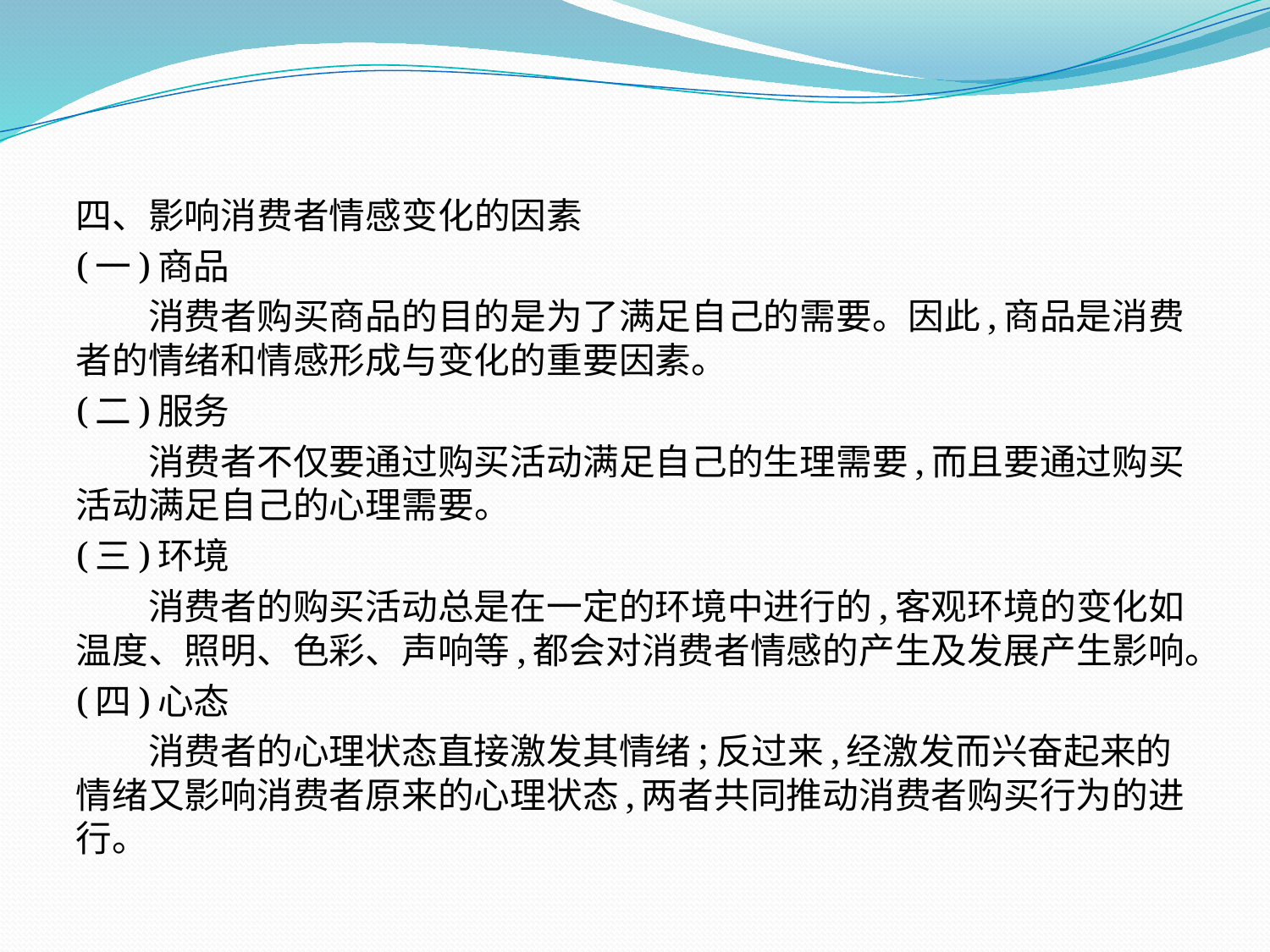

四、影响消费者情感变化的因素
(一)商品
　　消费者购买商品的目的是为了满足自己的需要。因此,商品是消费者的情绪和情感形成与变化的重要因素。
(二)服务
　　消费者不仅要通过购买活动满足自己的生理需要,而且要通过购买活动满足自己的心理需要。
(三)环境
　　消费者的购买活动总是在一定的环境中进行的,客观环境的变化如温度、照明、色彩、声响等,都会对消费者情感的产生及发展产生影响。
(四)心态
　　消费者的心理状态直接激发其情绪;反过来,经激发而兴奋起来的情绪又影响消费者原来的心理状态,两者共同推动消费者购买行为的进行。